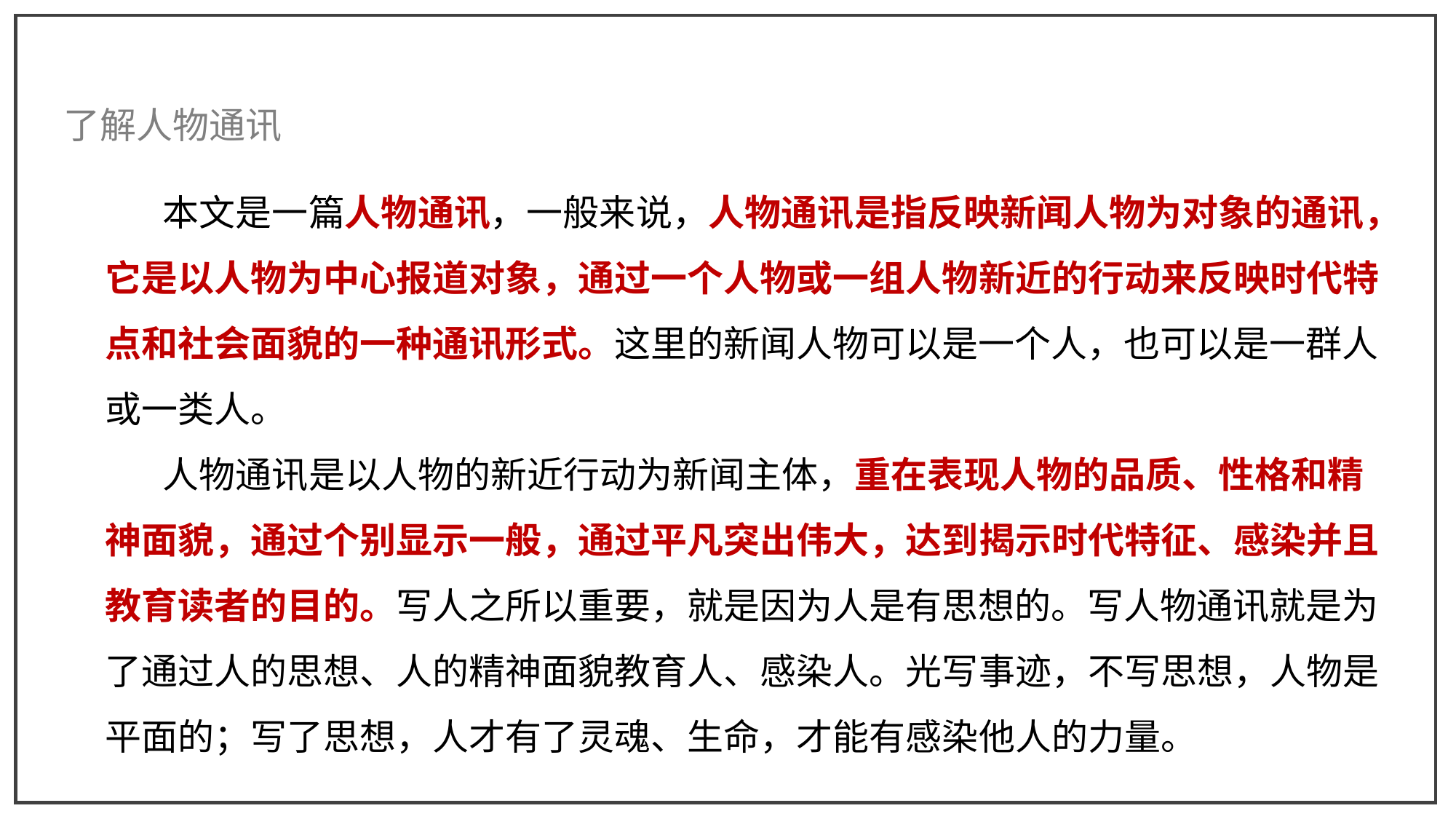

了解人物通讯
      本文是一篇人物通讯，一般来说，人物通讯是指反映新闻人物为对象的通讯，它是以人物为中心报道对象，通过一个人物或一组人物新近的行动来反映时代特点和社会面貌的一种通讯形式。这里的新闻人物可以是一个人，也可以是一群人或一类人。
      人物通讯是以人物的新近行动为新闻主体，重在表现人物的品质、性格和精神面貌，通过个别显示一般，通过平凡突出伟大，达到揭示时代特征、感染并且教育读者的目的。写人之所以重要，就是因为人是有思想的。写人物通讯就是为了通过人的思想、人的精神面貌教育人、感染人。光写事迹，不写思想，人物是平面的；写了思想，人才有了灵魂、生命，才能有感染他人的力量。